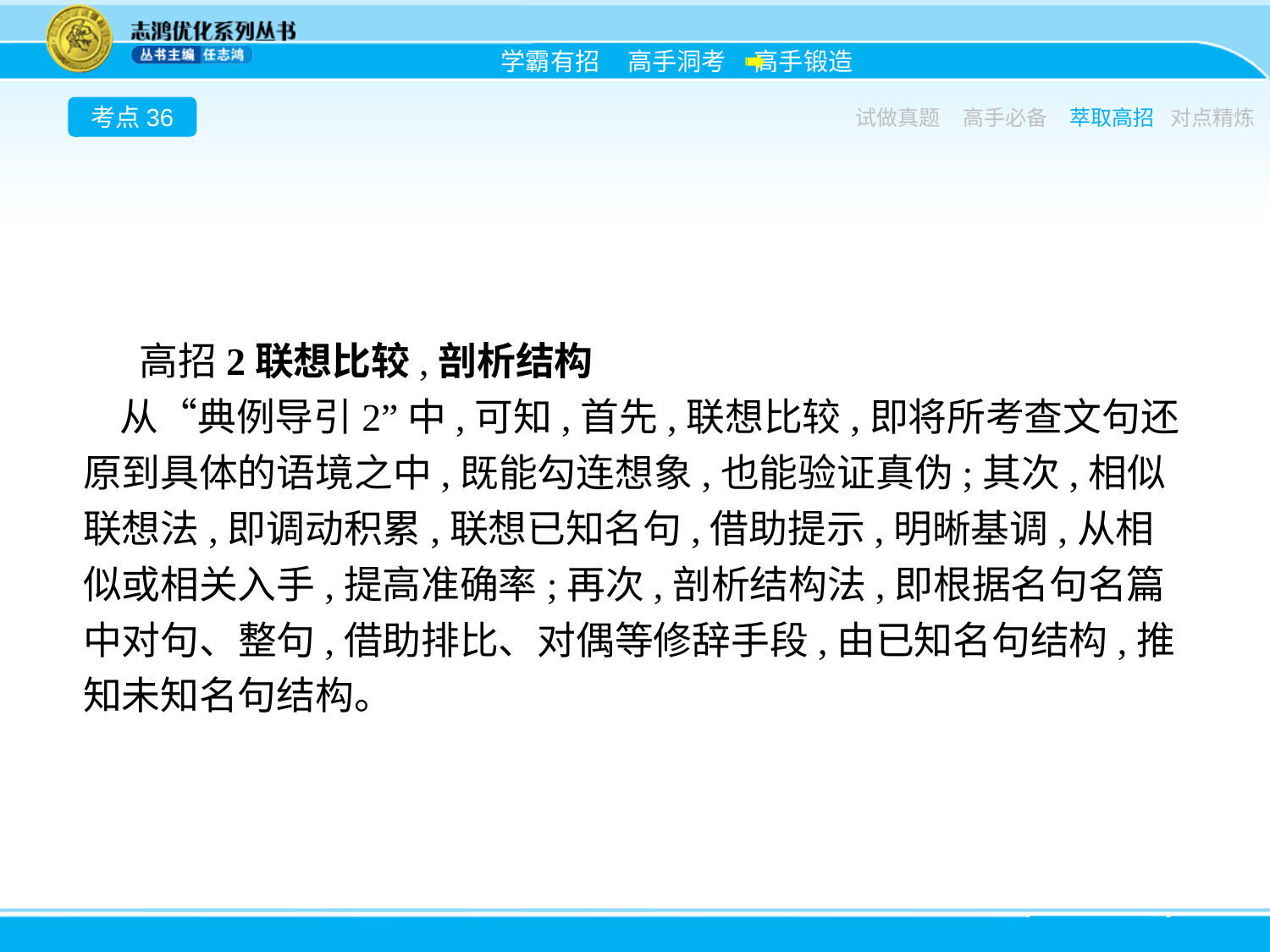

考点36
试做真题
高手必备
萃取高招
对点精炼
高招2联想比较,剖析结构
从“典例导引2”中,可知,首先,联想比较,即将所考查文句还原到具体的语境之中,既能勾连想象,也能验证真伪;其次,相似联想法,即调动积累,联想已知名句,借助提示,明晰基调,从相似或相关入手,提高准确率;再次,剖析结构法,即根据名句名篇中对句、整句,借助排比、对偶等修辞手段,由已知名句结构,推知未知名句结构。